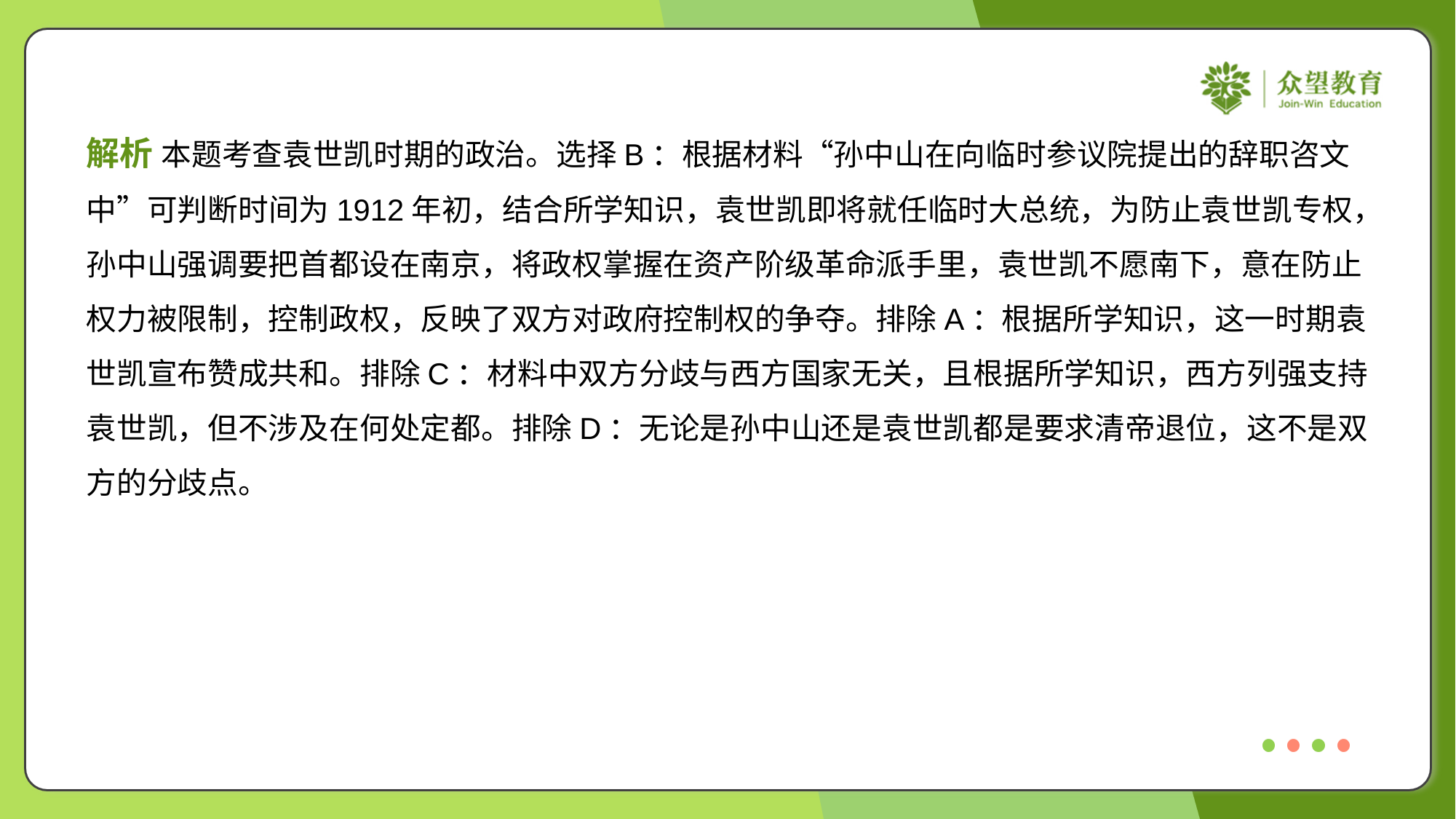

解析 本题考查袁世凯时期的政治。选择B：根据材料“孙中山在向临时参议院提出的辞职咨文
中”可判断时间为1912年初，结合所学知识，袁世凯即将就任临时大总统，为防止袁世凯专权，
孙中山强调要把首都设在南京，将政权掌握在资产阶级革命派手里，袁世凯不愿南下，意在防止
权力被限制，控制政权，反映了双方对政府控制权的争夺。排除A：根据所学知识，这一时期袁
世凯宣布赞成共和。排除C：材料中双方分歧与西方国家无关，且根据所学知识，西方列强支持
袁世凯，但不涉及在何处定都。排除D：无论是孙中山还是袁世凯都是要求清帝退位，这不是双
方的分歧点。